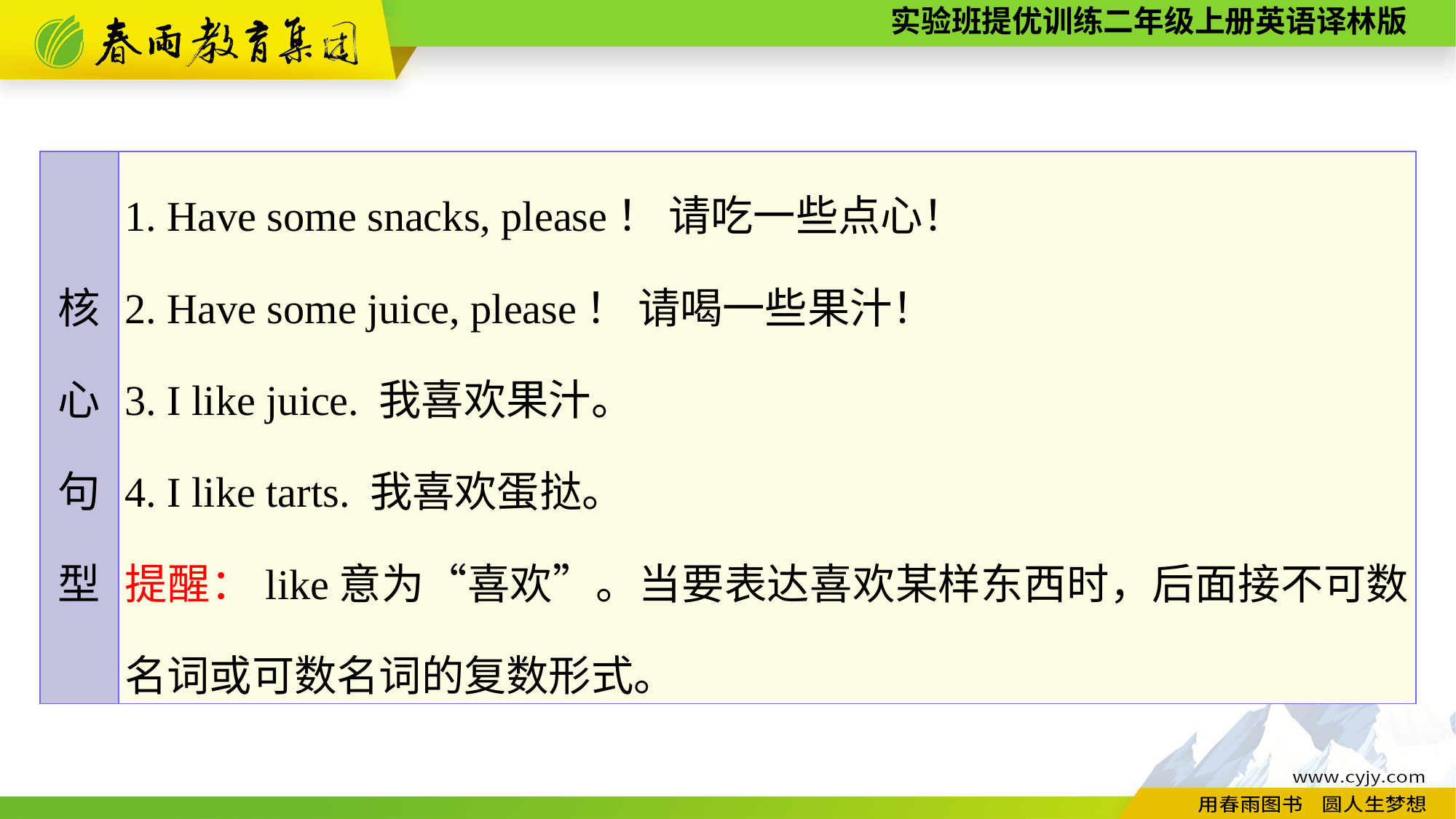

| 核 心 句 型 | 1. Have some snacks, please！ 请吃一些点心！ 2. Have some juice, please！ 请喝一些果汁！ 3. I like juice. 我喜欢果汁。 4. I like tarts. 我喜欢蛋挞。 提醒：like意为“喜欢”。当要表达喜欢某样东西时，后面接不可数名词或可数名词的复数形式。 |
| --- | --- |